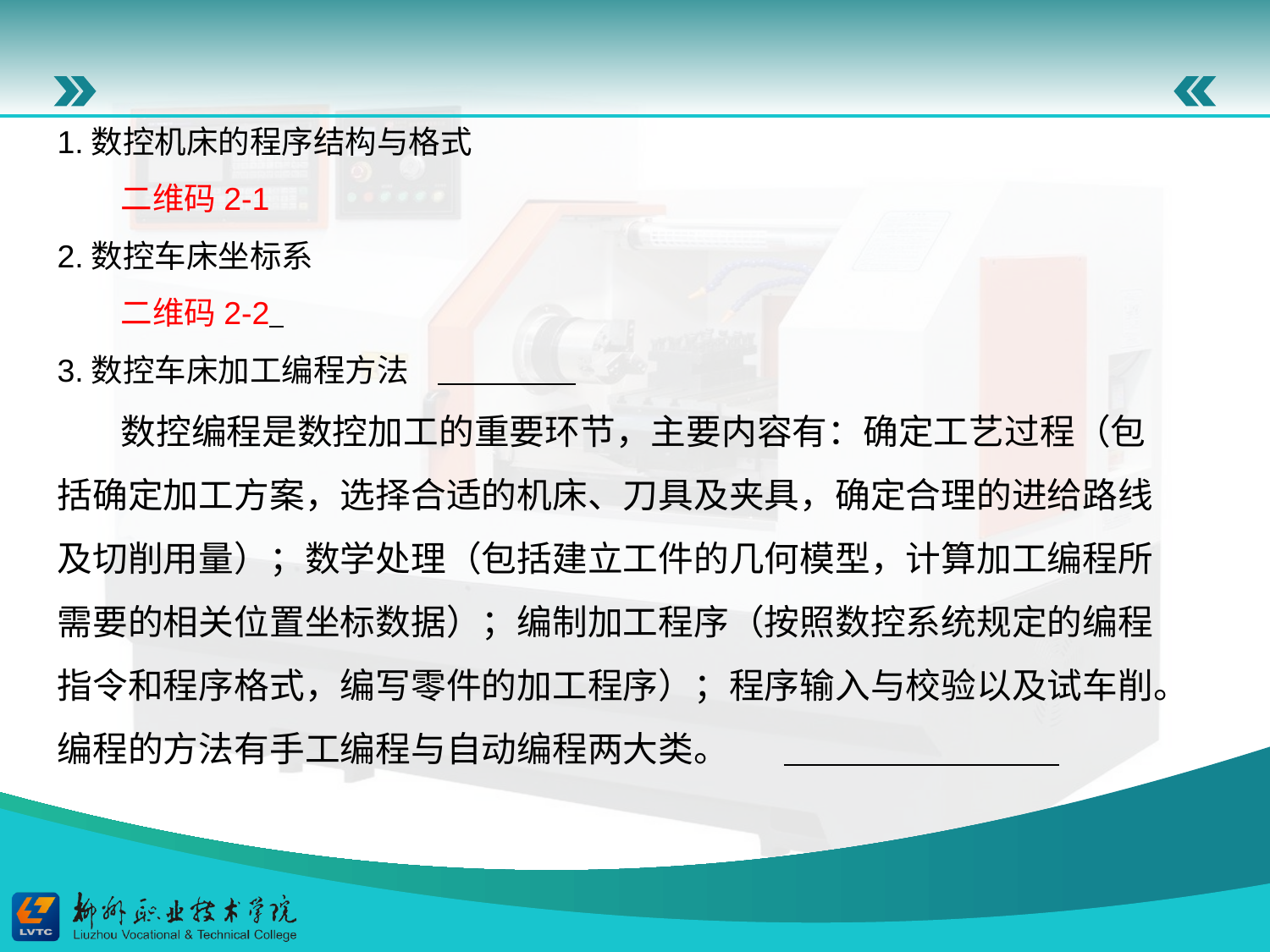

1.数控机床的程序结构与格式
二维码2-1
2.数控车床坐标系
二维码2-2
3.数控车床加工编程方法
       数控编程是数控加工的重要环节，主要内容有：确定工艺过程（包括确定加工方案，选择合适的机床、刀具及夹具，确定合理的进给路线及切削用量）；数学处理（包括建立工件的几何模型，计算加工编程所需要的相关位置坐标数据）；编制加工程序（按照数控系统规定的编程指令和程序格式，编写零件的加工程序）；程序输入与校验以及试车削。编程的方法有手工编程与自动编程两大类。